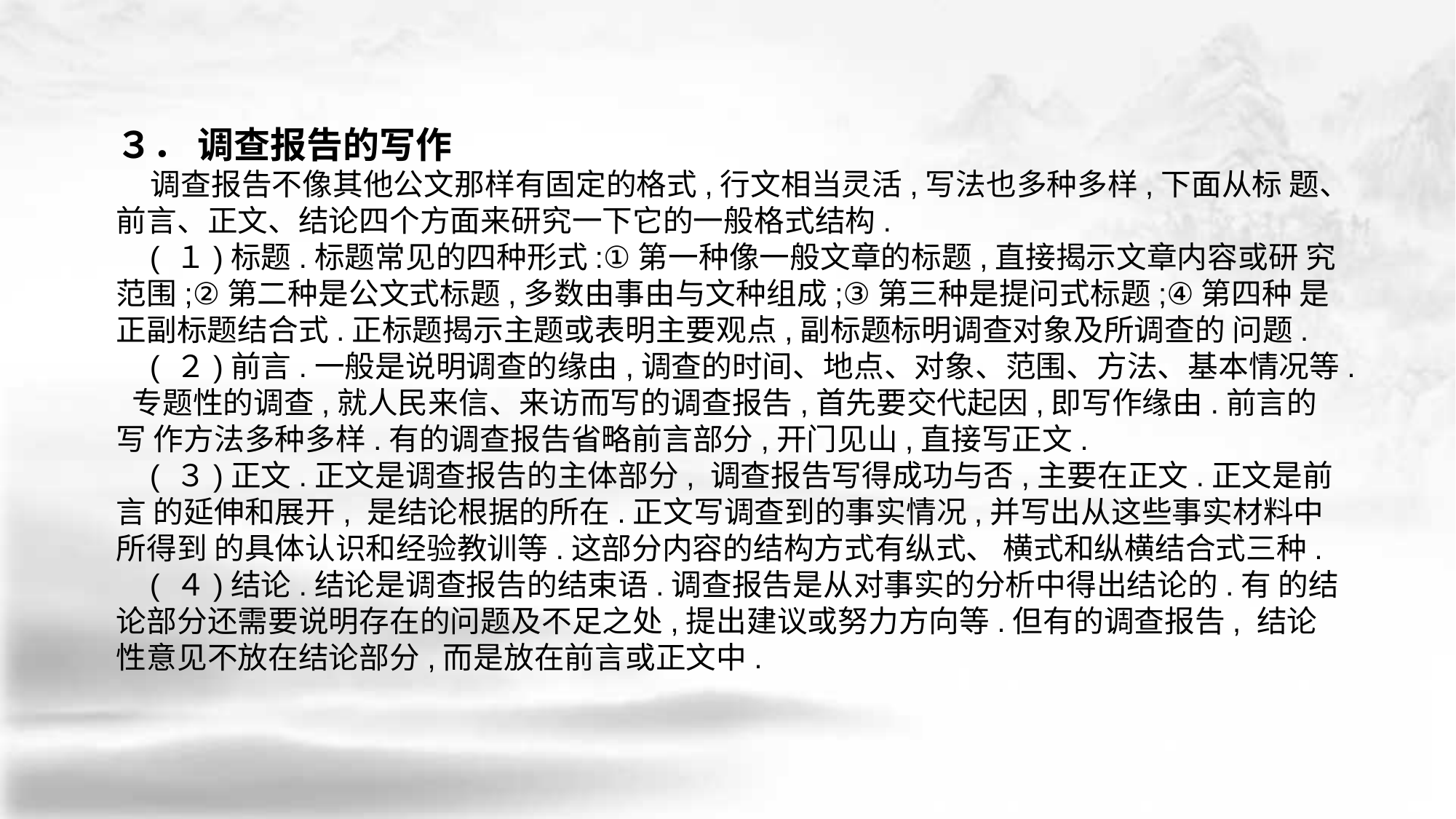

３． 调查报告的写作
    调查报告不像其他公文那样有固定的格式,行文相当灵活,写法也多种多样,下面从标 题、前言、正文、结论四个方面来研究一下它的一般格式结构.
    ( １)标题.标题常见的四种形式:①第一种像一般文章的标题,直接揭示文章内容或研 究范围;②第二种是公文式标题,多数由事由与文种组成;③第三种是提问式标题;④第四种 是正副标题结合式.正标题揭示主题或表明主要观点,副标题标明调查对象及所调查的 问题.
    ( ２)前言.一般是说明调查的缘由,调查的时间、地点、对象、范围、方法、基本情况等. 专题性的调查,就人民来信、来访而写的调查报告,首先要交代起因,即写作缘由.前言的写 作方法多种多样.有的调查报告省略前言部分,开门见山,直接写正文.
    ( ３)正文.正文是调查报告的主体部分, 调查报告写得成功与否,主要在正文.正文是前言 的延伸和展开, 是结论根据的所在.正文写调查到的事实情况,并写出从这些事实材料中所得到 的具体认识和经验教训等.这部分内容的结构方式有纵式、 横式和纵横结合式三种.
    ( ４)结论.结论是调查报告的结束语.调查报告是从对事实的分析中得出结论的.有 的结论部分还需要说明存在的问题及不足之处,提出建议或努力方向等.但有的调查报告, 结论性意见不放在结论部分,而是放在前言或正文中.